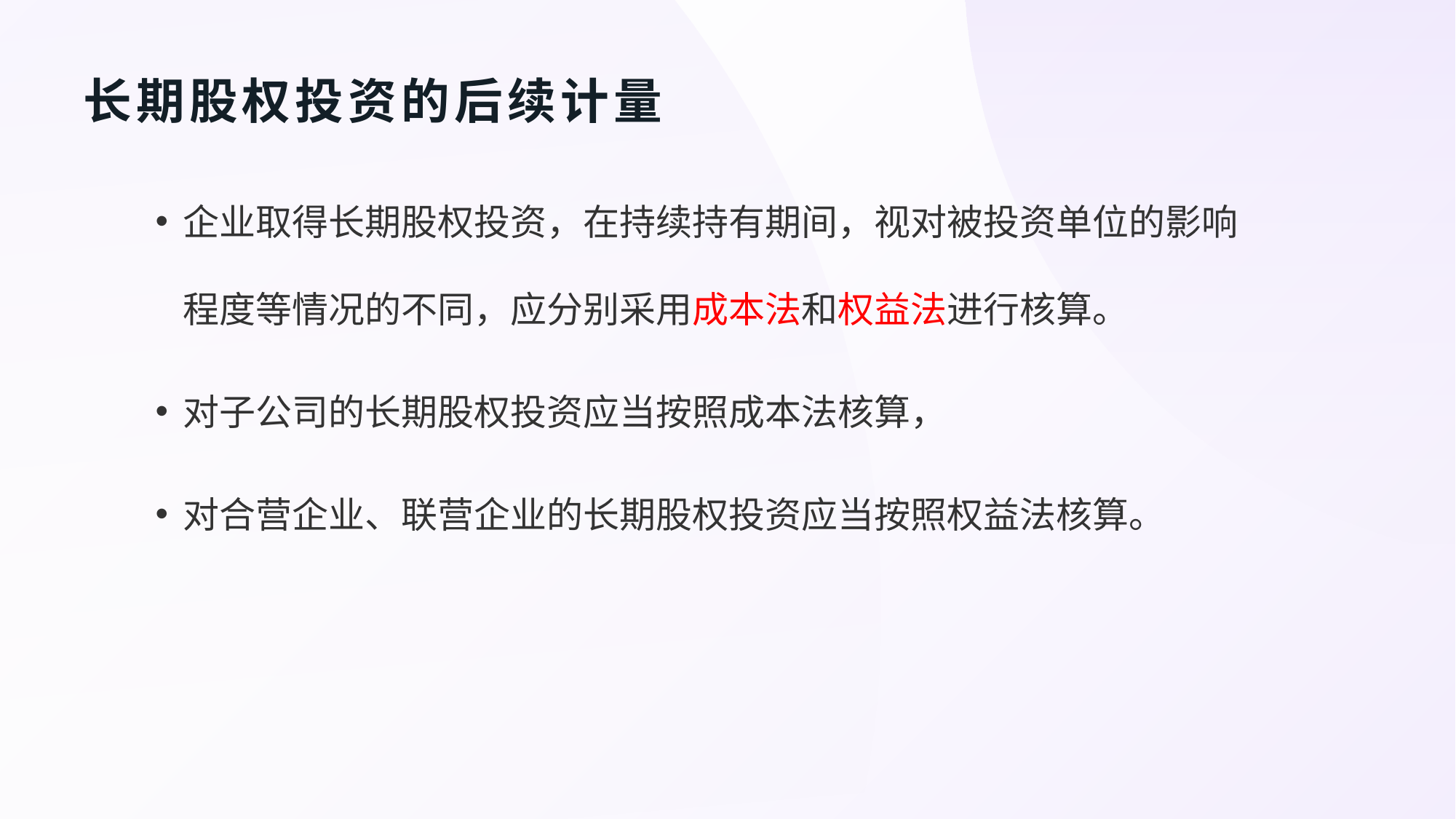

# 长期股权投资的后续计量
企业取得长期股权投资，在持续持有期间，视对被投资单位的影响程度等情况的不同，应分别采用成本法和权益法进行核算。
对子公司的长期股权投资应当按照成本法核算，
对合营企业、联营企业的长期股权投资应当按照权益法核算。